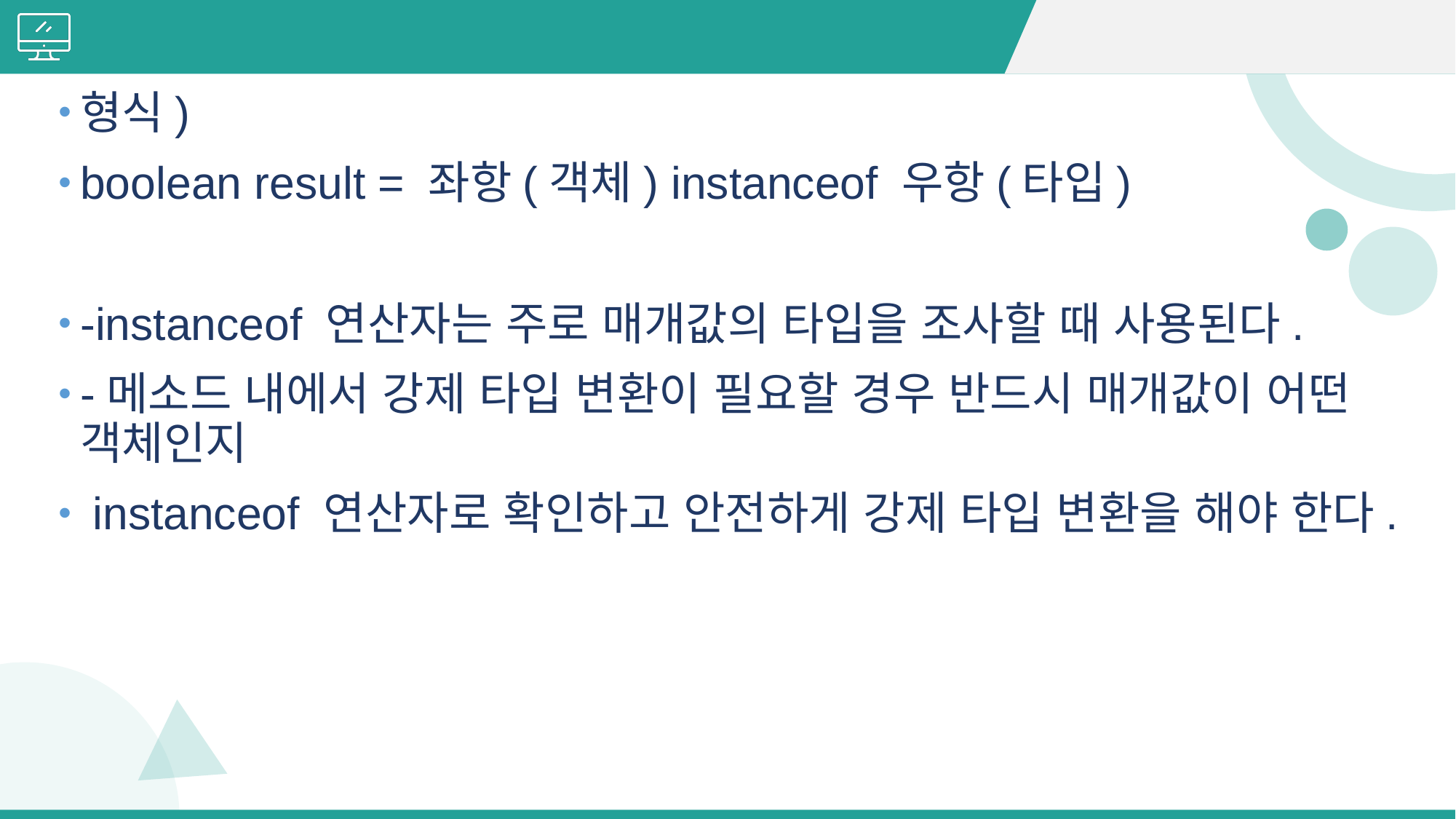

#
형식)
boolean result = 좌항(객체) instanceof 우항(타입)

-instanceof 연산자는 주로 매개값의 타입을 조사할 때 사용된다.
-메소드 내에서 강제 타입 변환이 필요할 경우 반드시 매개값이 어떤 객체인지
 instanceof 연산자로 확인하고 안전하게 강제 타입 변환을 해야 한다.